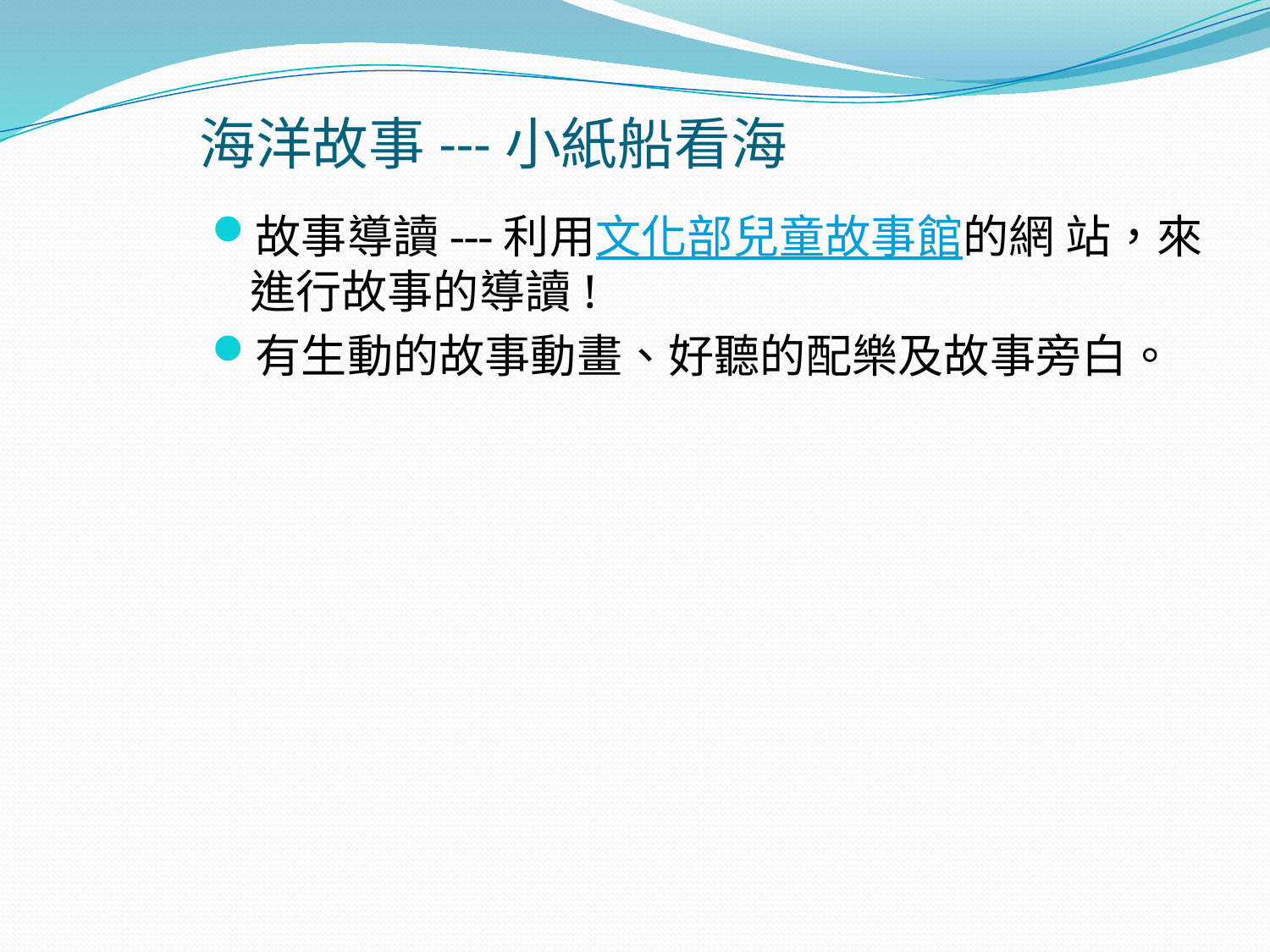

# 海洋故事---小紙船看海
故事導讀---利用文化部兒童故事館的網 站，來進行故事的導讀!
有生動的故事動畫、好聽的配樂及故事旁白。